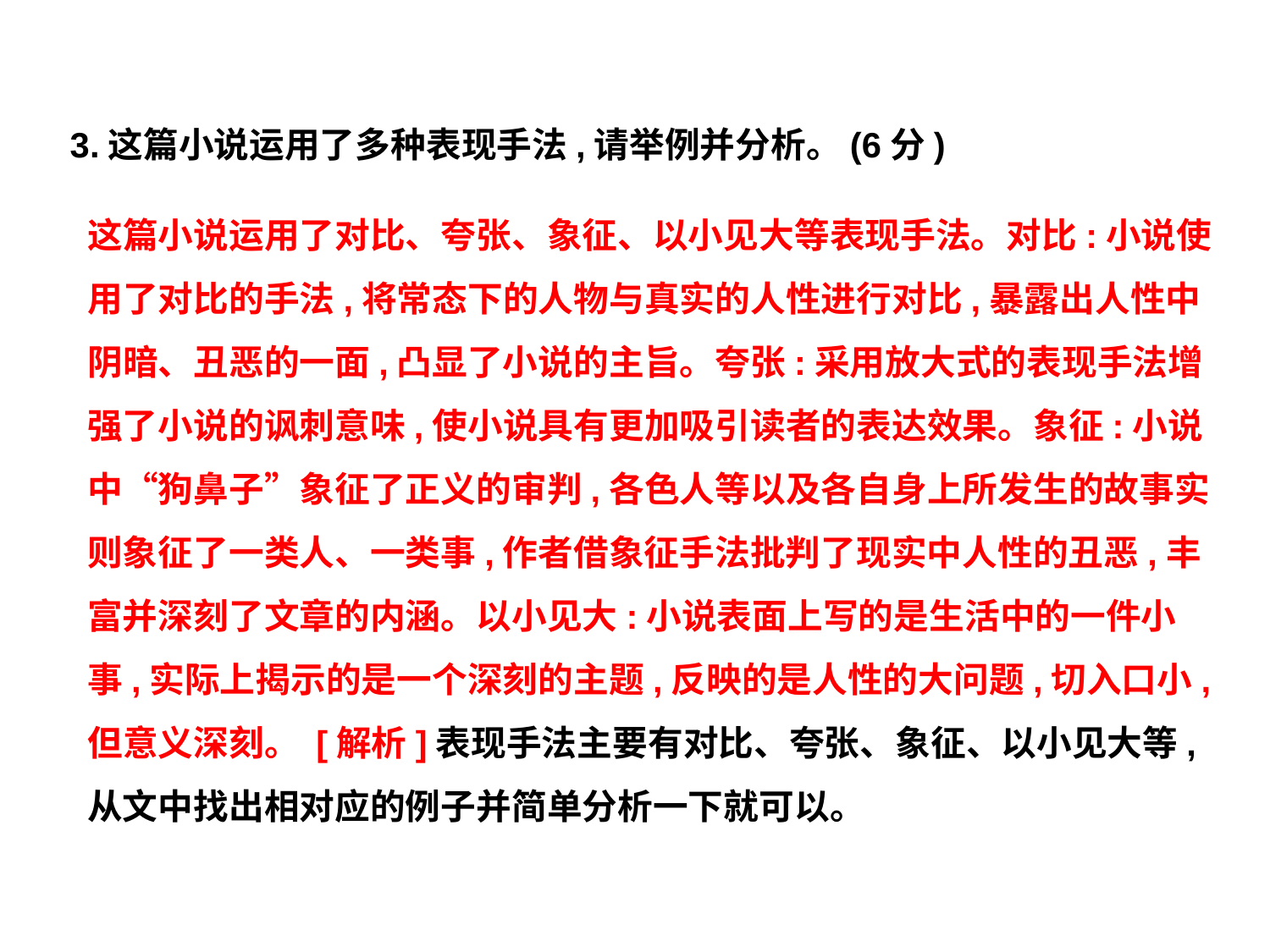

3.这篇小说运用了多种表现手法,请举例并分析。(6分)

这篇小说运用了对比、夸张、象征、以小见大等表现手法。对比:小说使用了对比的手法,将常态下的人物与真实的人性进行对比,暴露出人性中阴暗、丑恶的一面,凸显了小说的主旨。夸张:采用放大式的表现手法增强了小说的讽刺意味,使小说具有更加吸引读者的表达效果。象征:小说中“狗鼻子”象征了正义的审判,各色人等以及各自身上所发生的故事实则象征了一类人、一类事,作者借象征手法批判了现实中人性的丑恶,丰富并深刻了文章的内涵。以小见大:小说表面上写的是生活中的一件小事,实际上揭示的是一个深刻的主题,反映的是人性的大问题,切入口小,但意义深刻。 [解析]表现手法主要有对比、夸张、象征、以小见大等,从文中找出相对应的例子并简单分析一下就可以。